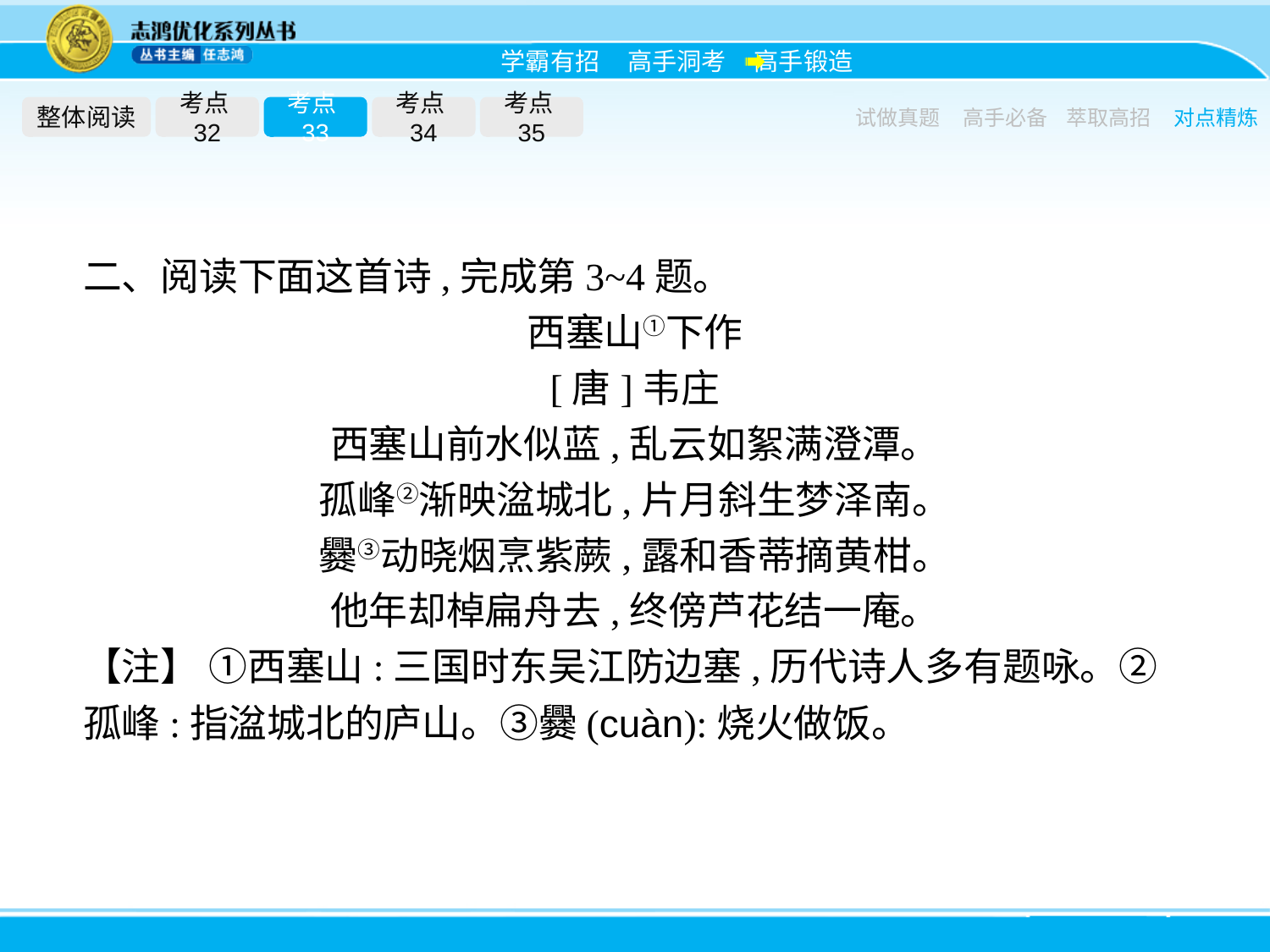

整体阅读
考点32
考点33
考点34
考点35
试做真题
高手必备
萃取高招
对点精炼
二、阅读下面这首诗,完成第3~4题。
西塞山①下作
[唐]韦庄
西塞山前水似蓝,乱云如絮满澄潭。
孤峰②渐映湓城北,片月斜生梦泽南。
爨③动晓烟烹紫蕨,露和香蒂摘黄柑。
他年却棹扁舟去,终傍芦花结一庵。
【注】 ①西塞山:三国时东吴江防边塞,历代诗人多有题咏。②孤峰:指湓城北的庐山。③爨(cuàn):烧火做饭。